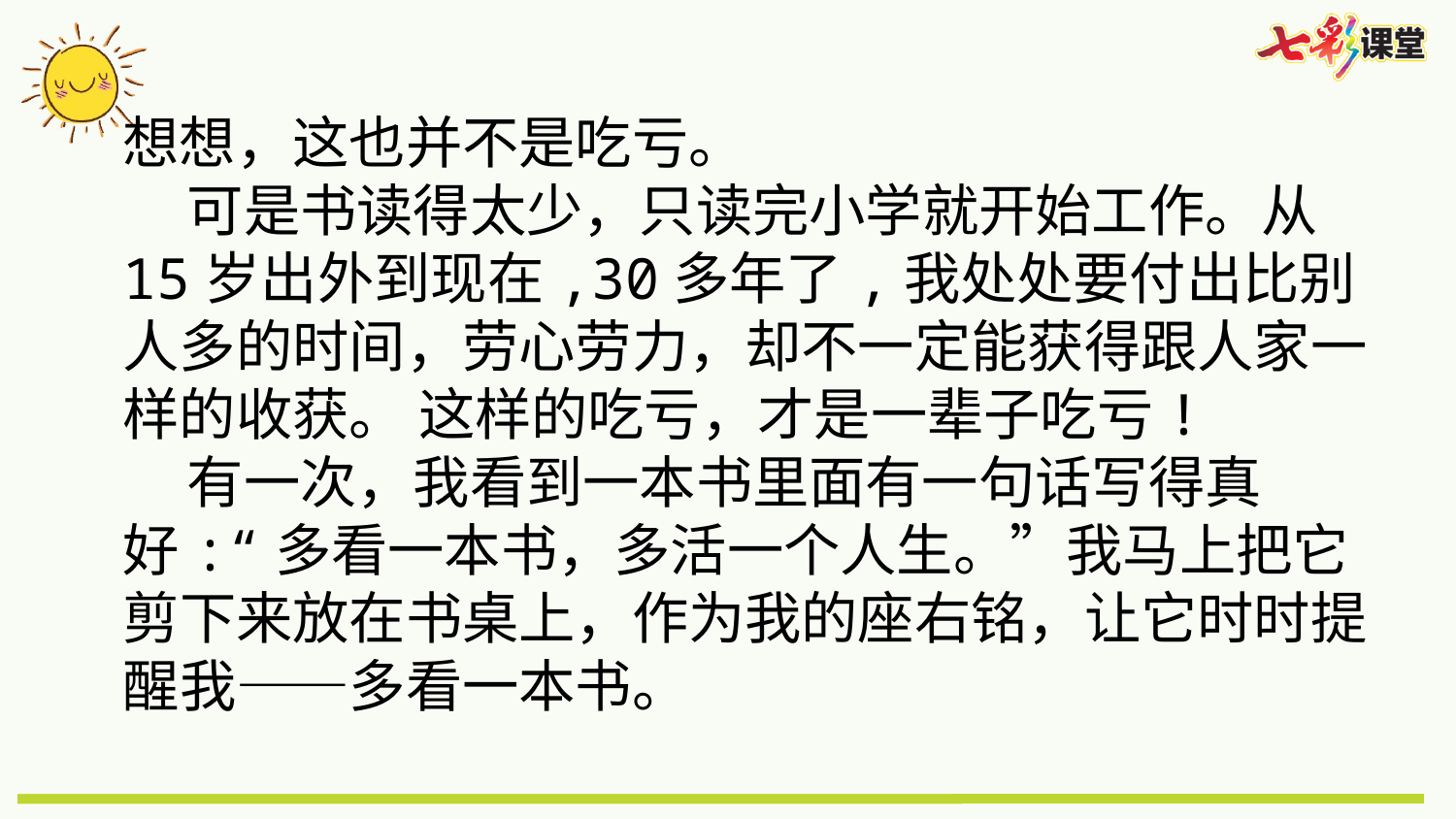

想想，这也并不是吃亏。
    可是书读得太少，只读完小学就开始工作。从15岁出外到现在,30多年了,我处处要付出比别人多的时间，劳心劳力，却不一定能获得跟人家一样的收获。 这样的吃亏，才是一辈子吃亏!
    有一次，我看到一本书里面有一句话写得真好:“多看一本书，多活一个人生。”我马上把它剪下来放在书桌上，作为我的座右铭，让它时时提醒我——多看一本书。